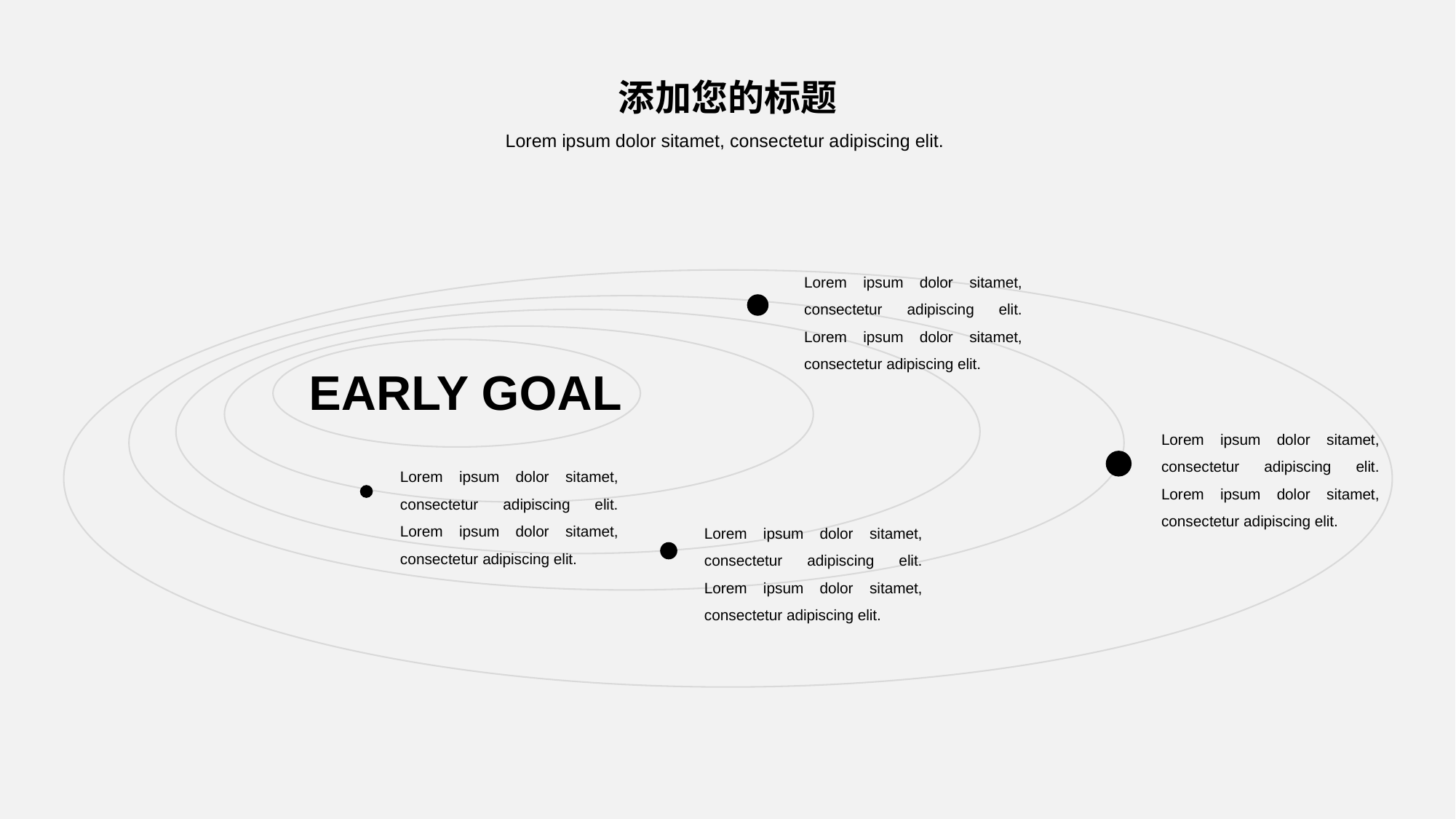

添加您的标题
Lorem ipsum dolor sitamet, consectetur adipiscing elit.
Lorem ipsum dolor sitamet, consectetur adipiscing elit. Lorem ipsum dolor sitamet, consectetur adipiscing elit.

EARLY GOAL

Lorem ipsum dolor sitamet, consectetur adipiscing elit. Lorem ipsum dolor sitamet, consectetur adipiscing elit.

Lorem ipsum dolor sitamet, consectetur adipiscing elit. Lorem ipsum dolor sitamet, consectetur adipiscing elit.

Lorem ipsum dolor sitamet, consectetur adipiscing elit. Lorem ipsum dolor sitamet, consectetur adipiscing elit.